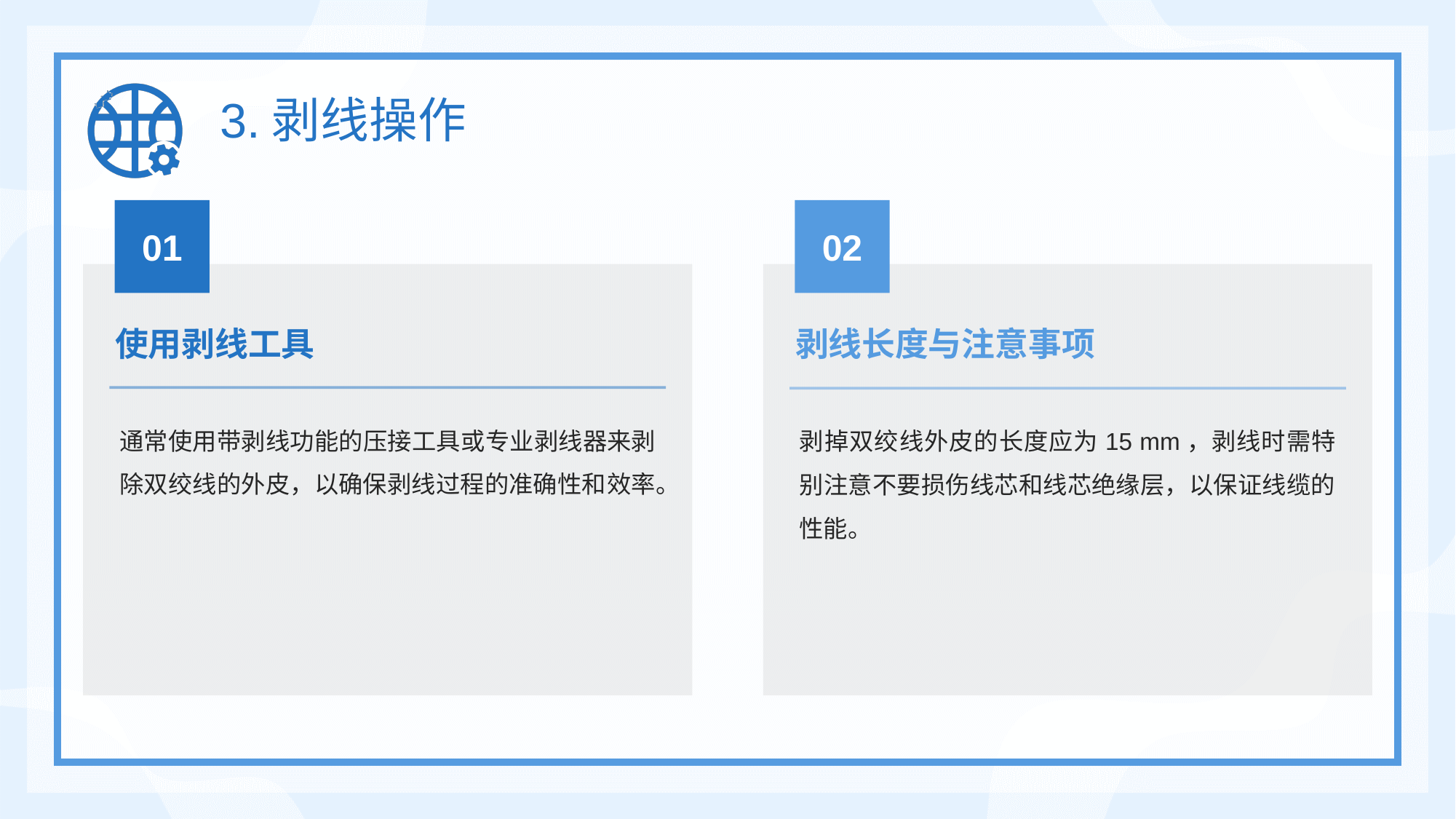

3.剥线操作
01
02

使用剥线工具
剥线长度与注意事项
通常使用带剥线功能的压接工具或专业剥线器来剥除双绞线的外皮，以确保剥线过程的准确性和效率。
剥掉双绞线外皮的长度应为15 mm，剥线时需特别注意不要损伤线芯和线芯绝缘层，以保证线缆的性能。